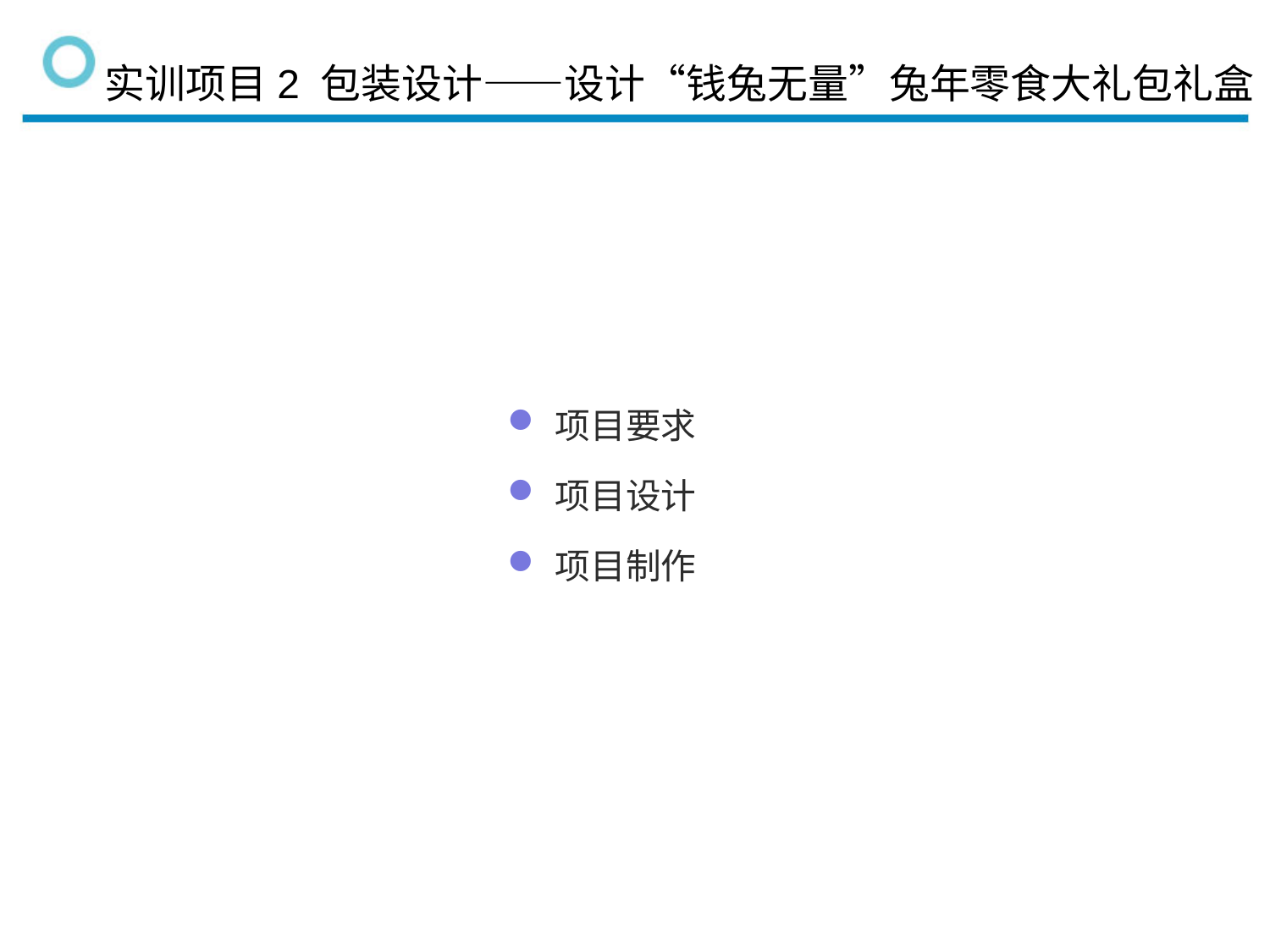

实训项目2 包装设计——设计“钱兔无量”兔年零食大礼包礼盒
项目要求
项目设计
项目制作